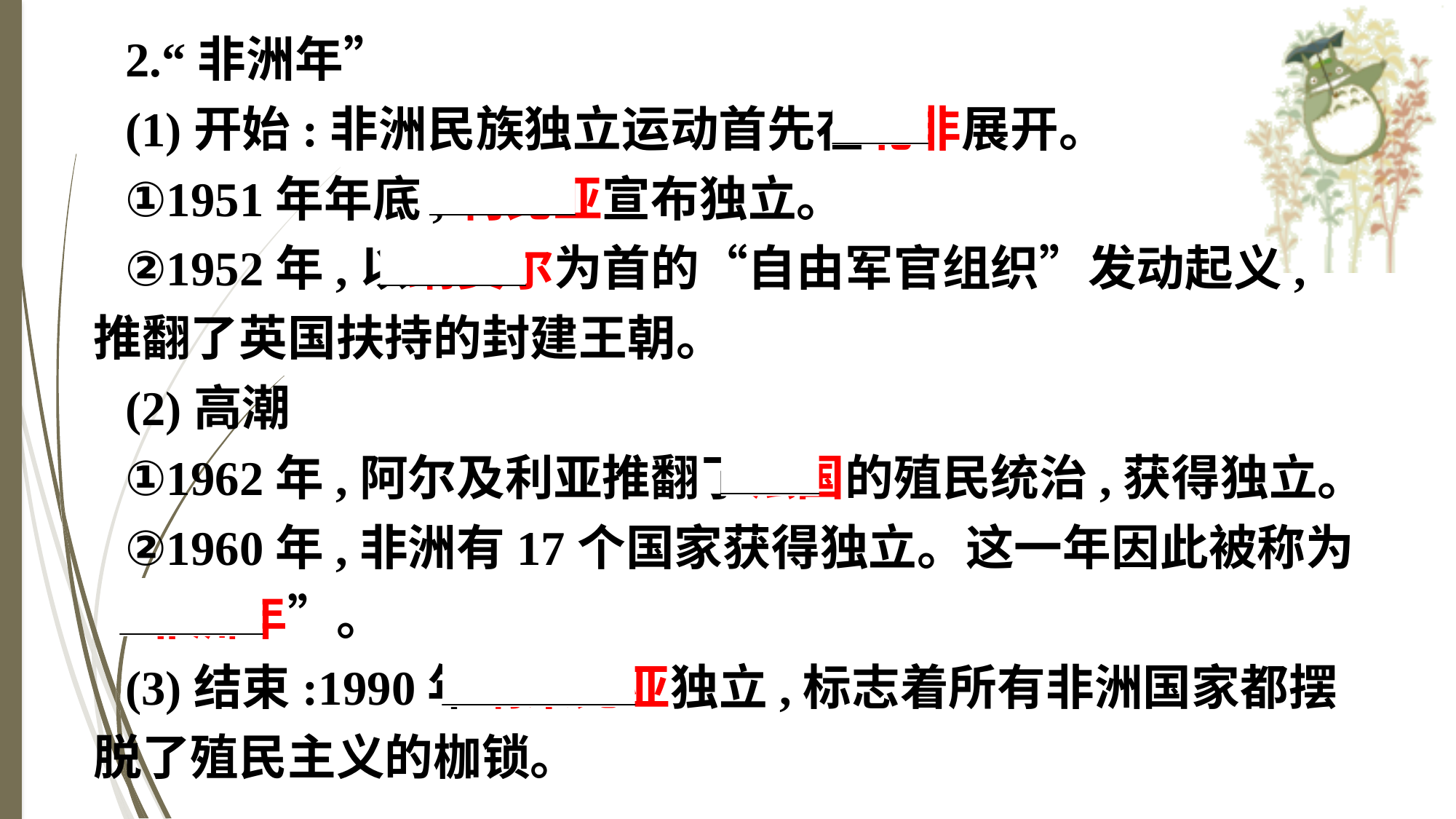

2.“非洲年”
(1)开始:非洲民族独立运动首先在北非展开。
①1951年年底,利比亚宣布独立。
②1952年,以纳赛尔为首的“自由军官组织”发动起义,推翻了英国扶持的封建王朝。
(2)高潮
①1962年,阿尔及利亚推翻了法国的殖民统治,获得独立。
②1960年,非洲有17个国家获得独立。这一年因此被称为“非洲年”。
(3)结束:1990年纳米比亚独立,标志着所有非洲国家都摆脱了殖民主义的枷锁。